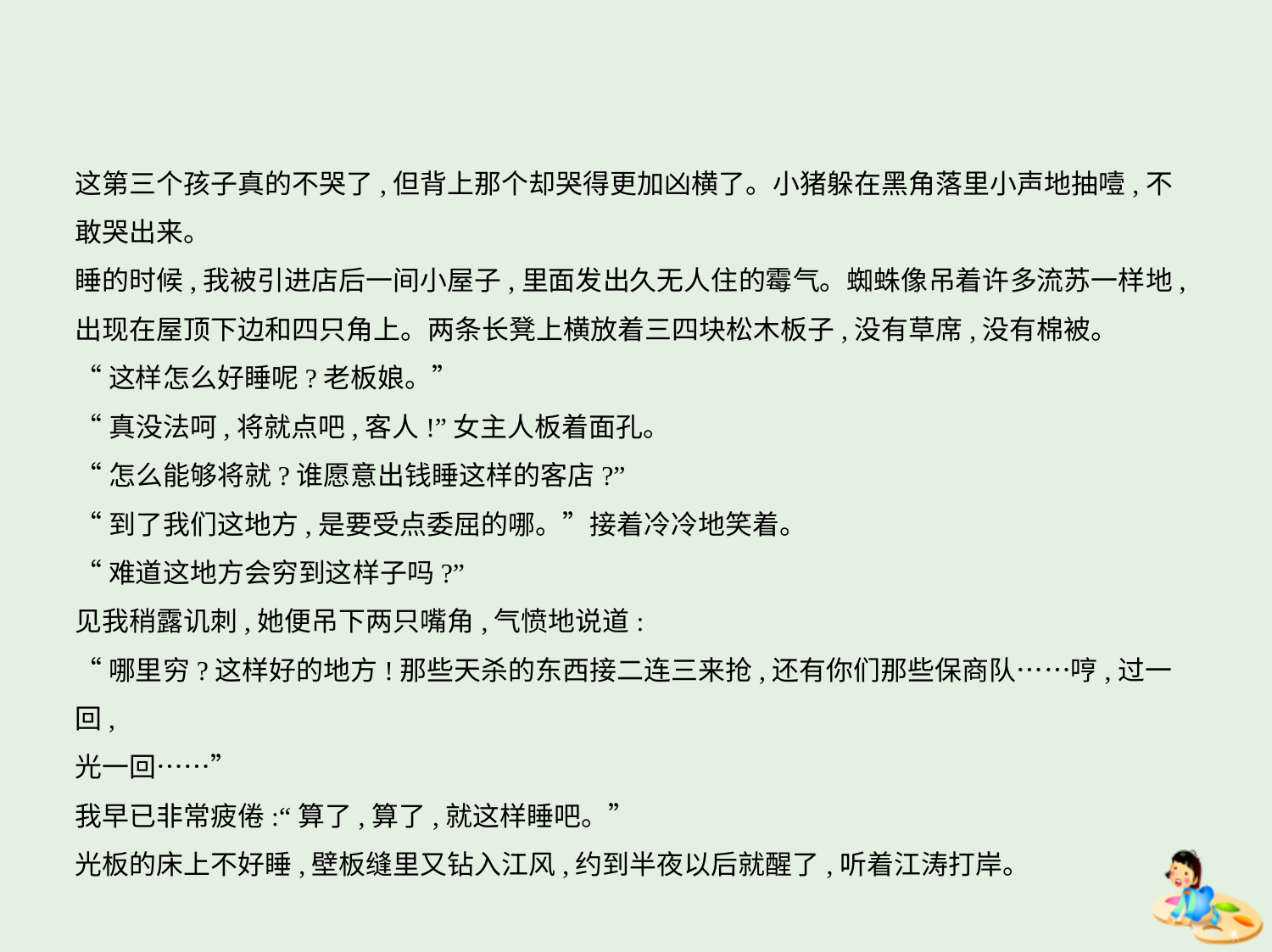

这第三个孩子真的不哭了,但背上那个却哭得更加凶横了。小猪躲在黑角落里小声地抽噎,不
敢哭出来。
睡的时候,我被引进店后一间小屋子,里面发出久无人住的霉气。蜘蛛像吊着许多流苏一样地,
出现在屋顶下边和四只角上。两条长凳上横放着三四块松木板子,没有草席,没有棉被。
“这样怎么好睡呢?老板娘。”
“真没法呵,将就点吧,客人!”女主人板着面孔。
“怎么能够将就?谁愿意出钱睡这样的客店?”
“到了我们这地方,是要受点委屈的哪。”接着冷冷地笑着。
“难道这地方会穷到这样子吗?”
见我稍露讥刺,她便吊下两只嘴角,气愤地说道:
“哪里穷?这样好的地方!那些天杀的东西接二连三来抢,还有你们那些保商队……哼,过一回,
光一回……”
我早已非常疲倦:“算了,算了,就这样睡吧。”
光板的床上不好睡,壁板缝里又钻入江风,约到半夜以后就醒了,听着江涛打岸。